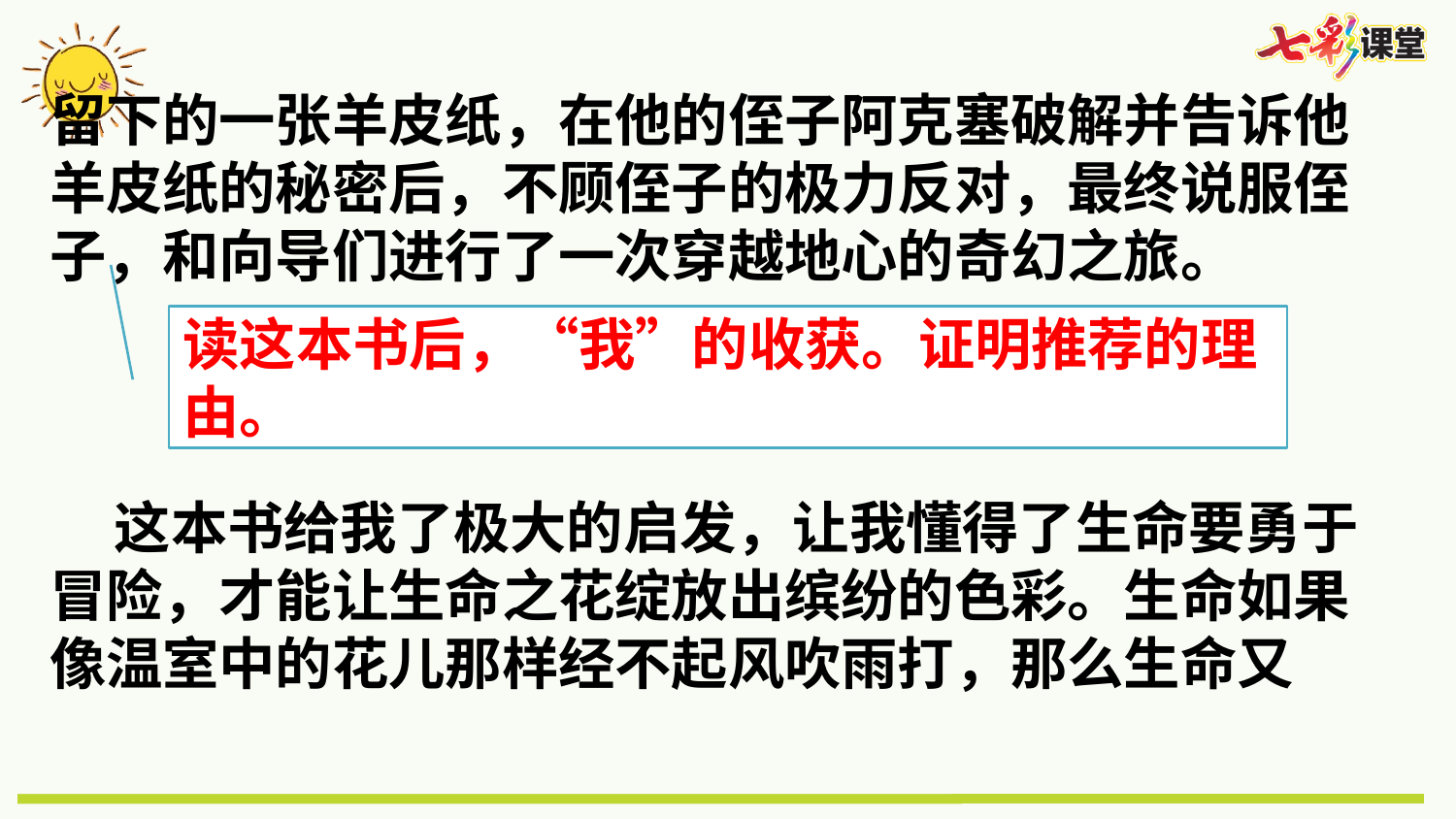

留下的一张羊皮纸，在他的侄子阿克塞破解并告诉他羊皮纸的秘密后，不顾侄子的极力反对，最终说服侄子，和向导们进行了一次穿越地心的奇幻之旅。

    这本书给我了极大的启发，让我懂得了生命要勇于冒险，才能让生命之花绽放出缤纷的色彩。生命如果像温室中的花儿那样经不起风吹雨打，那么生命又
读这本书后，“我”的收获。证明推荐的理由。